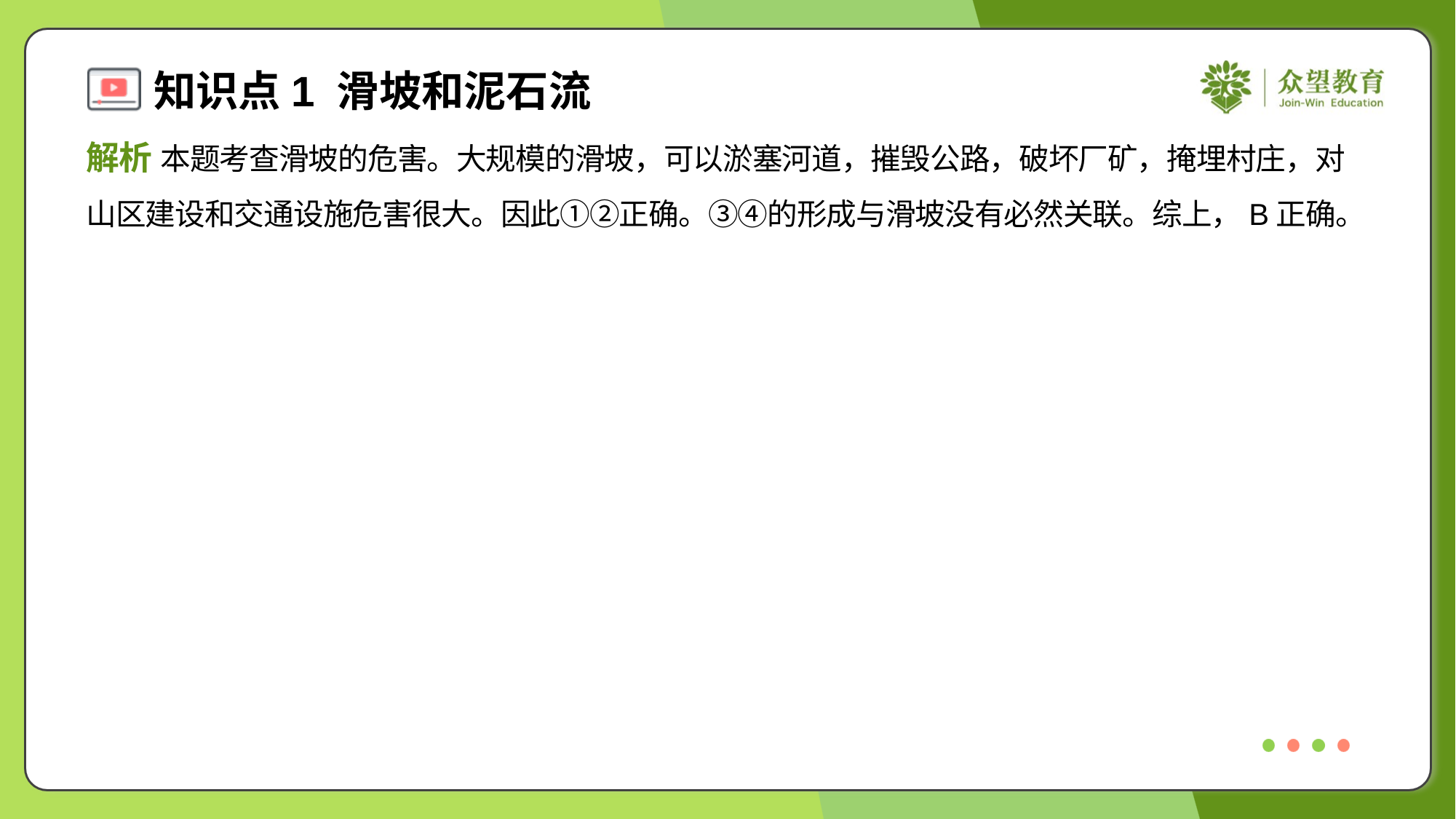

解析 本题考查滑坡的危害。大规模的滑坡，可以淤塞河道，摧毁公路，破坏厂矿，掩埋村庄，对
山区建设和交通设施危害很大。因此①②正确。③④的形成与滑坡没有必然关联。综上，B正确。